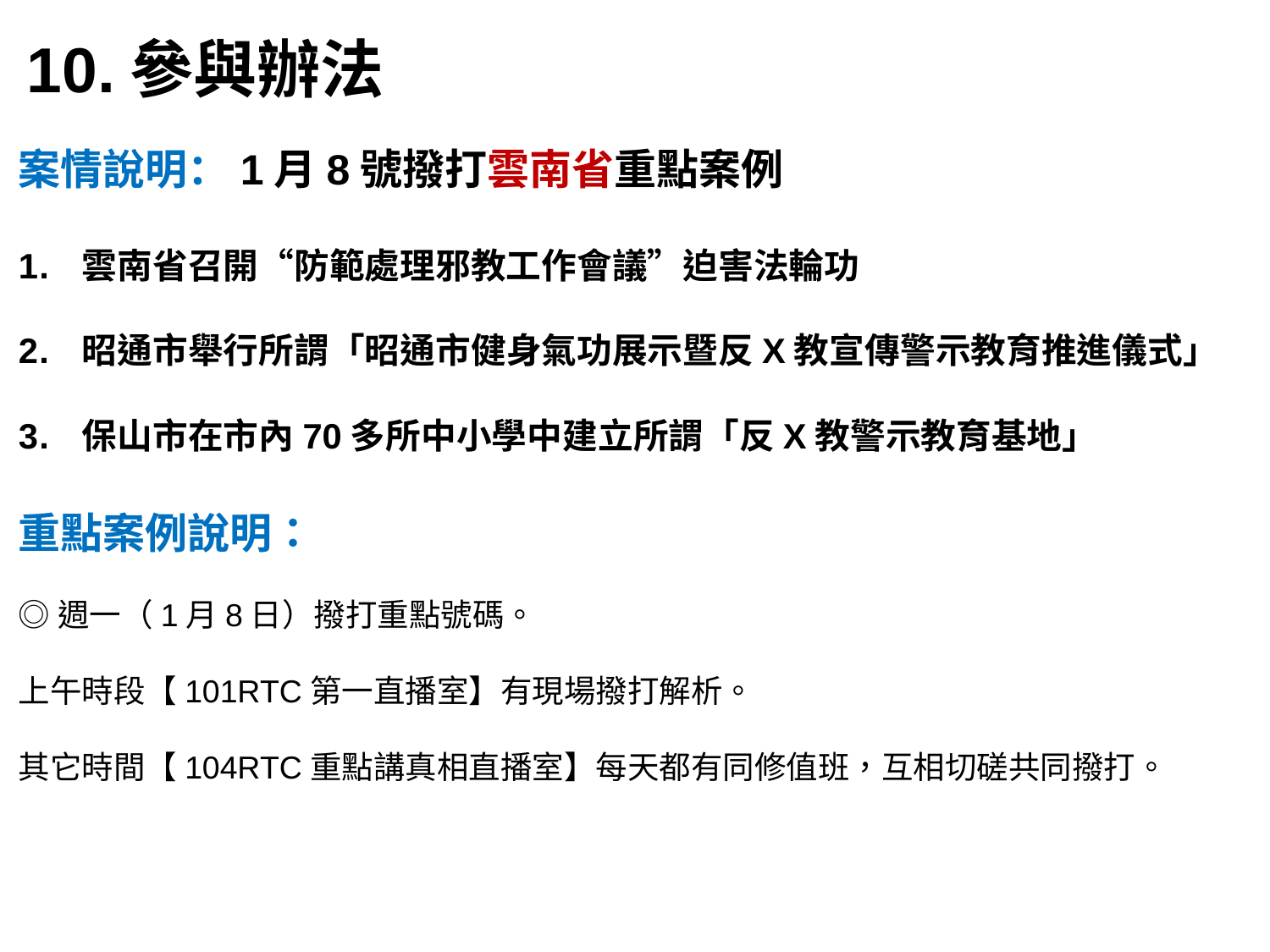

10.參與辦法
案情說明：1月8號撥打雲南省重點案例

雲南省召開“防範處理邪教工作會議”迫害法輪功

昭通市舉行所謂「昭通市健身氣功展示暨反X教宣傳警示教育推進儀式」

保山市在市內70多所中小學中建立所謂「反X教警示教育基地」

重點案例說明：
◎週一（1月8日）撥打重點號碼。
上午時段【101RTC第一直播室】有現場撥打解析。

其它時間【104RTC重點講真相直播室】每天都有同修值班，互相切磋共同撥打。